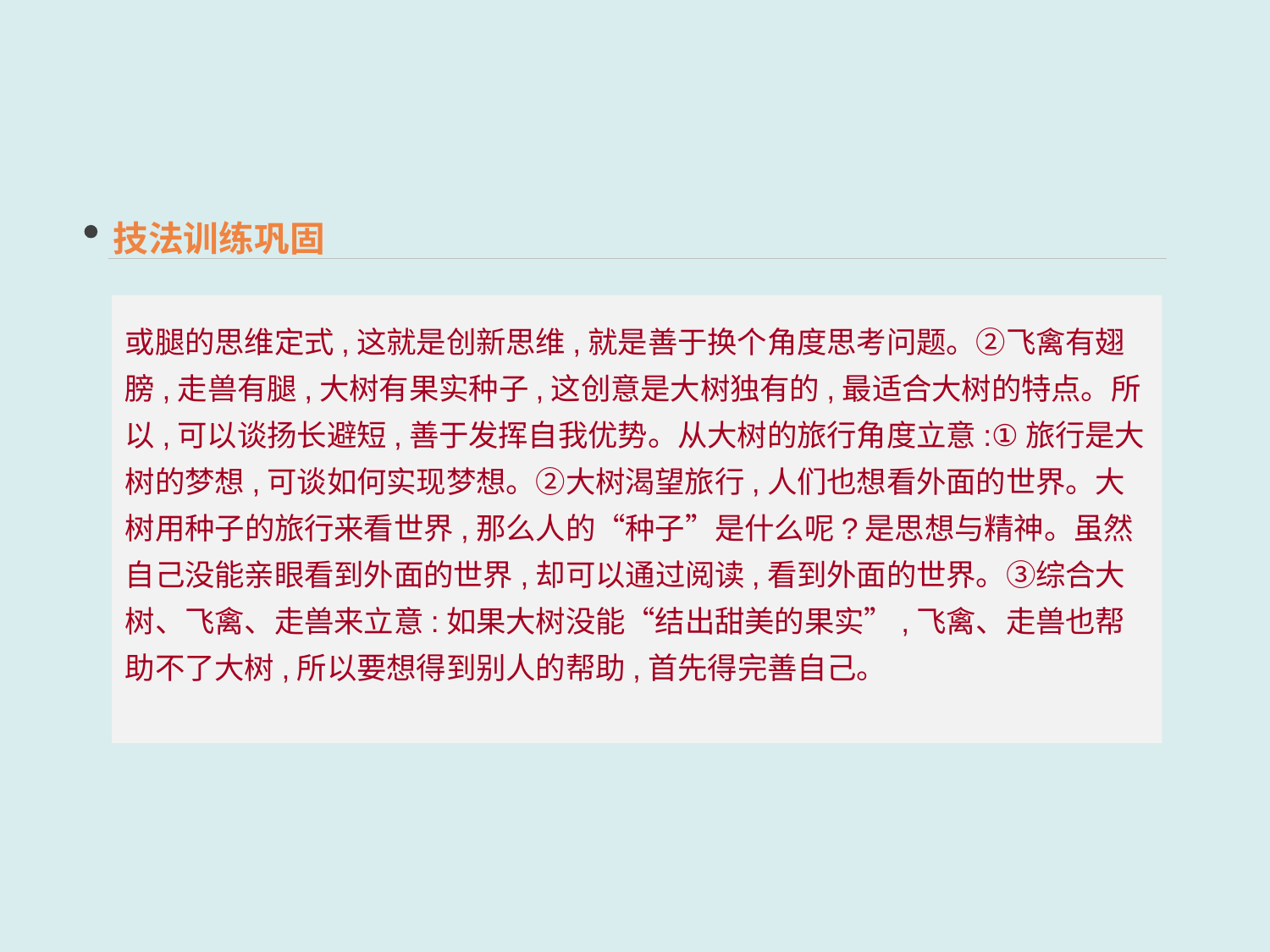

技法训练巩固

或腿的思维定式,这就是创新思维,就是善于换个角度思考问题。②飞禽有翅膀,走兽有腿,大树有果实种子,这创意是大树独有的,最适合大树的特点。所以,可以谈扬长避短,善于发挥自我优势。从大树的旅行角度立意:①旅行是大树的梦想,可谈如何实现梦想。②大树渴望旅行,人们也想看外面的世界。大树用种子的旅行来看世界,那么人的“种子”是什么呢?是思想与精神。虽然自己没能亲眼看到外面的世界,却可以通过阅读,看到外面的世界。③综合大树、飞禽、走兽来立意:如果大树没能“结出甜美的果实”,飞禽、走兽也帮助不了大树,所以要想得到别人的帮助,首先得完善自己。